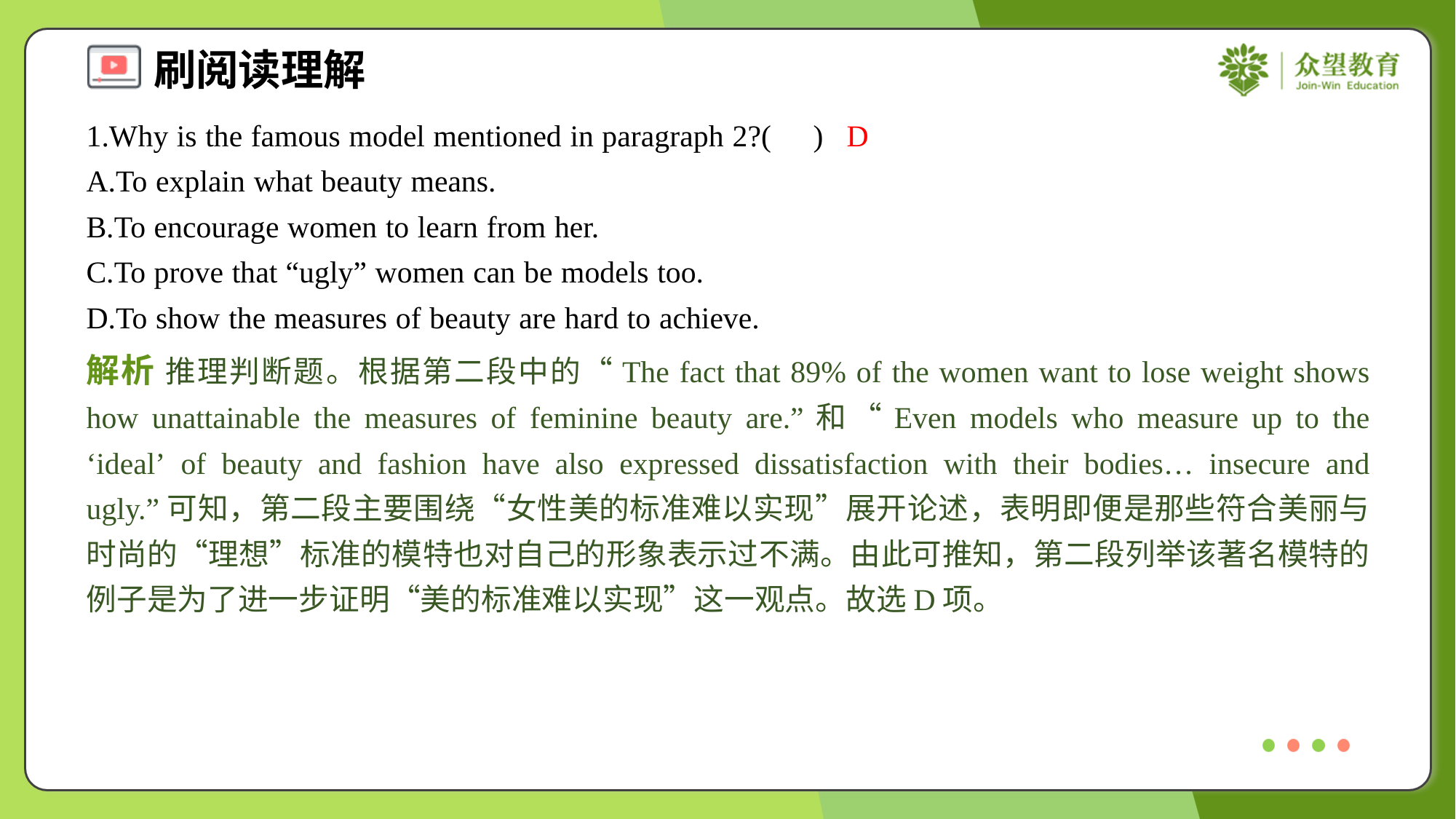

1.Why is the famous model mentioned in paragraph 2?(     )
D
A.To explain what beauty means.
B.To encourage women to learn from her.
C.To prove that “ugly” women can be models too.
D.To show the measures of beauty are hard to achieve.
解析 推理判断题。根据第二段中的“The fact that 89% of the women want to lose weight shows how unattainable the measures of feminine beauty are.”和“Even models who measure up to the ‘ideal’ of beauty and fashion have also expressed dissatisfaction with their bodies… insecure and ugly.”可知，第二段主要围绕“女性美的标准难以实现”展开论述，表明即便是那些符合美丽与时尚的“理想”标准的模特也对自己的形象表示过不满。由此可推知，第二段列举该著名模特的例子是为了进一步证明“美的标准难以实现”这一观点。故选D项。